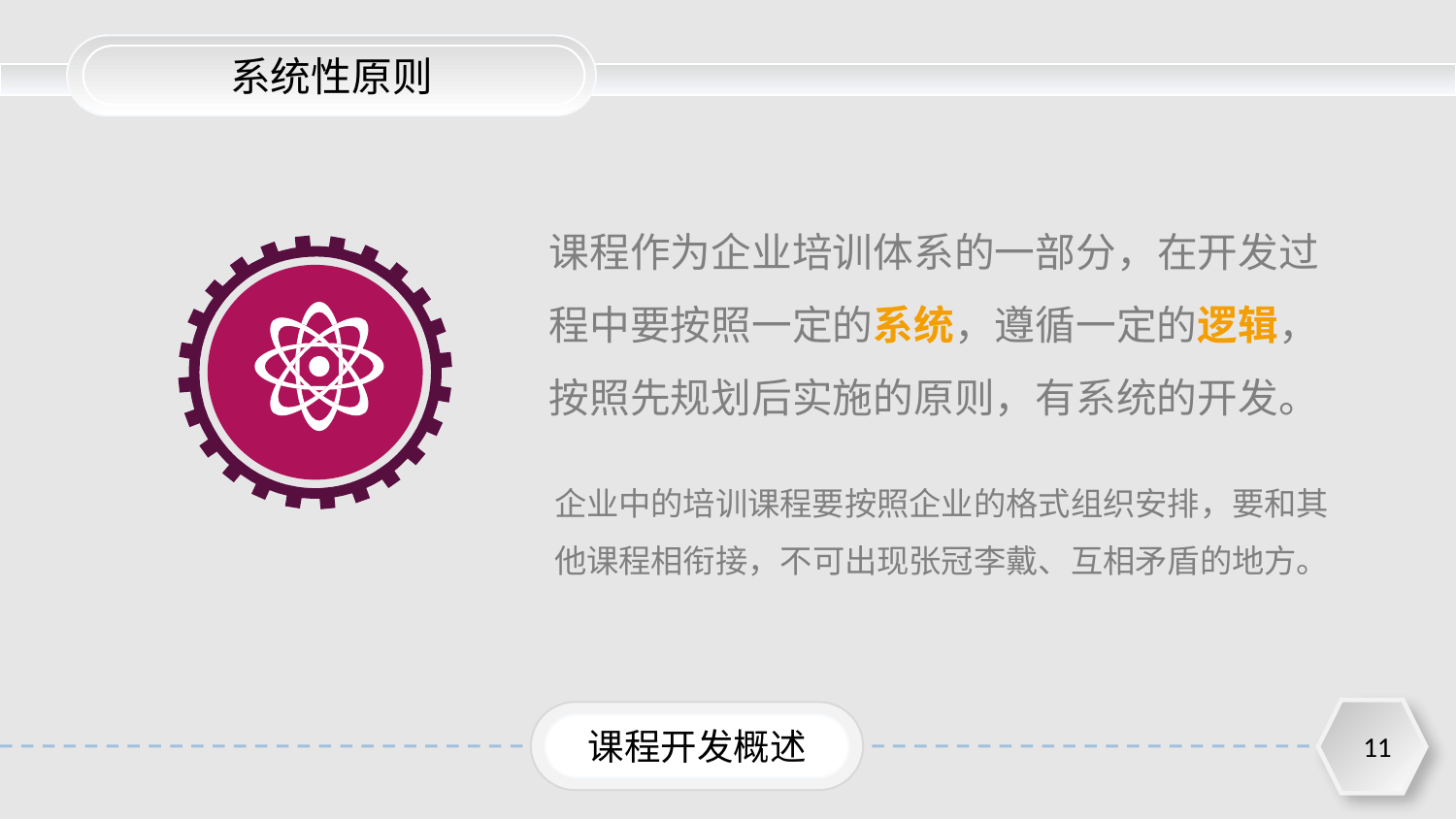

系统性原则
课程作为企业培训体系的一部分，在开发过程中要按照一定的系统，遵循一定的逻辑，按照先规划后实施的原则，有系统的开发。

企业中的培训课程要按照企业的格式组织安排，要和其他课程相衔接，不可出现张冠李戴、互相矛盾的地方。
课程开发概述